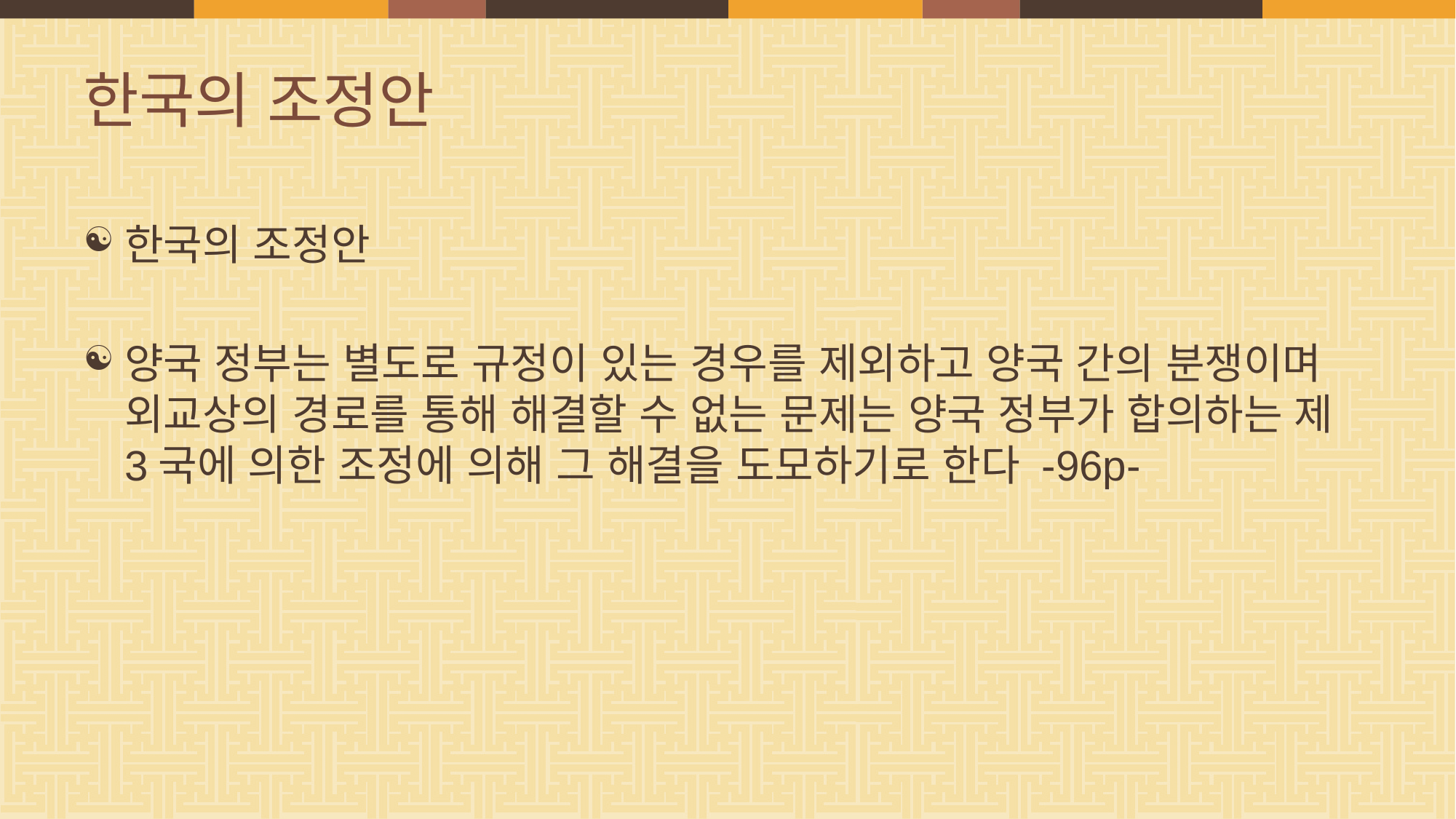

# 한국의 조정안

한국의 조정안

양국 정부는 별도로 규정이 있는 경우를 제외하고 양국 간의 분쟁이며 외교상의 경로를 통해 해결할 수 없는 문제는 양국 정부가 합의하는 제 3국에 의한 조정에 의해 그 해결을 도모하기로 한다 -96p-